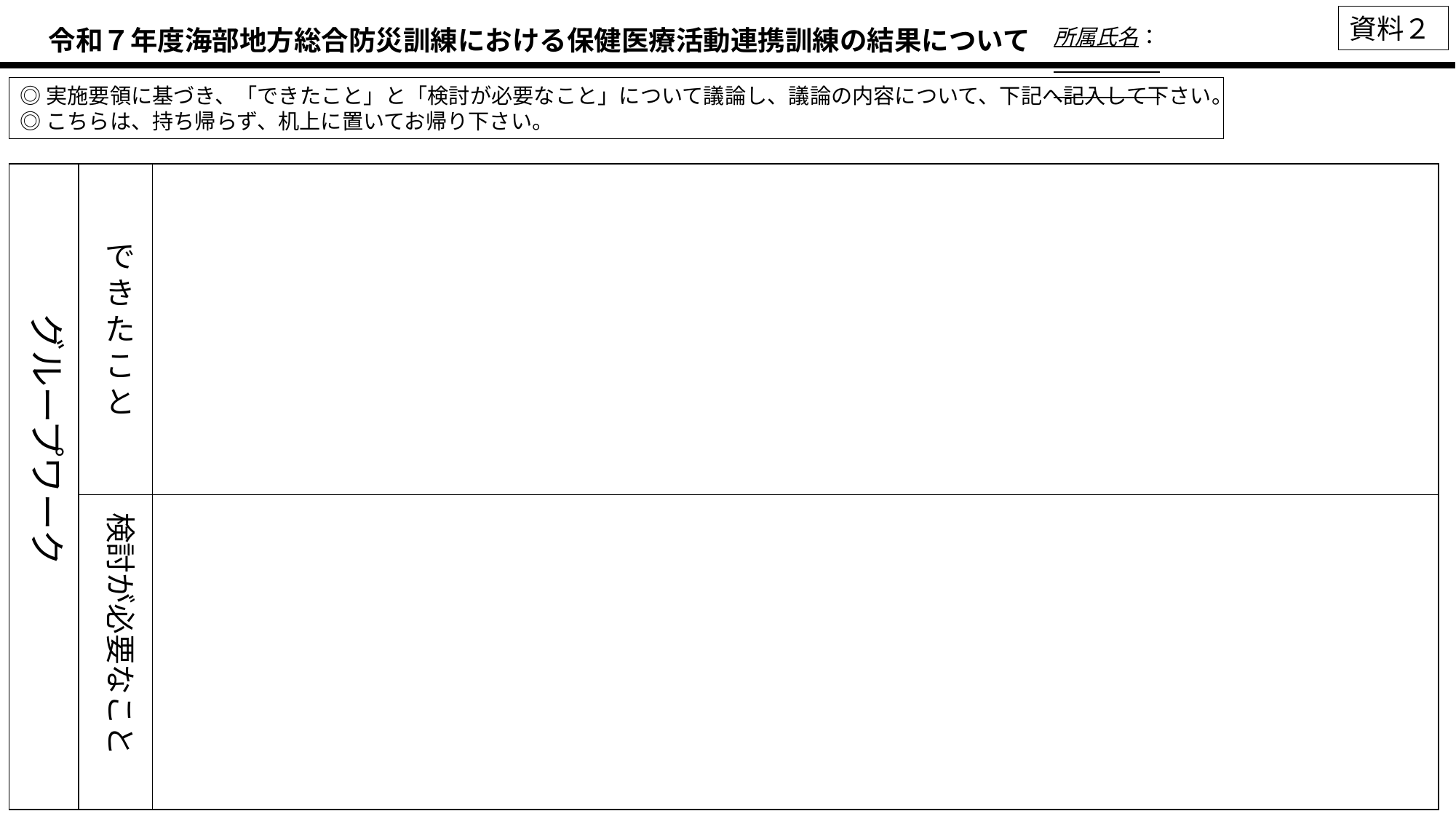

資料２
所属氏名：
 令和７年度海部地方総合防災訓練における保健医療活動連携訓練の結果について

◎実施要領に基づき、「できたこと」と「検討が必要なこと」について議論し、議論の内容について、下記へ記入して下さい。
◎こちらは、持ち帰らず、机上に置いてお帰り下さい。
|  |  |  |
| --- | --- | --- |
|  |  |  |
できたこと
グループワーク
検討が必要なこと